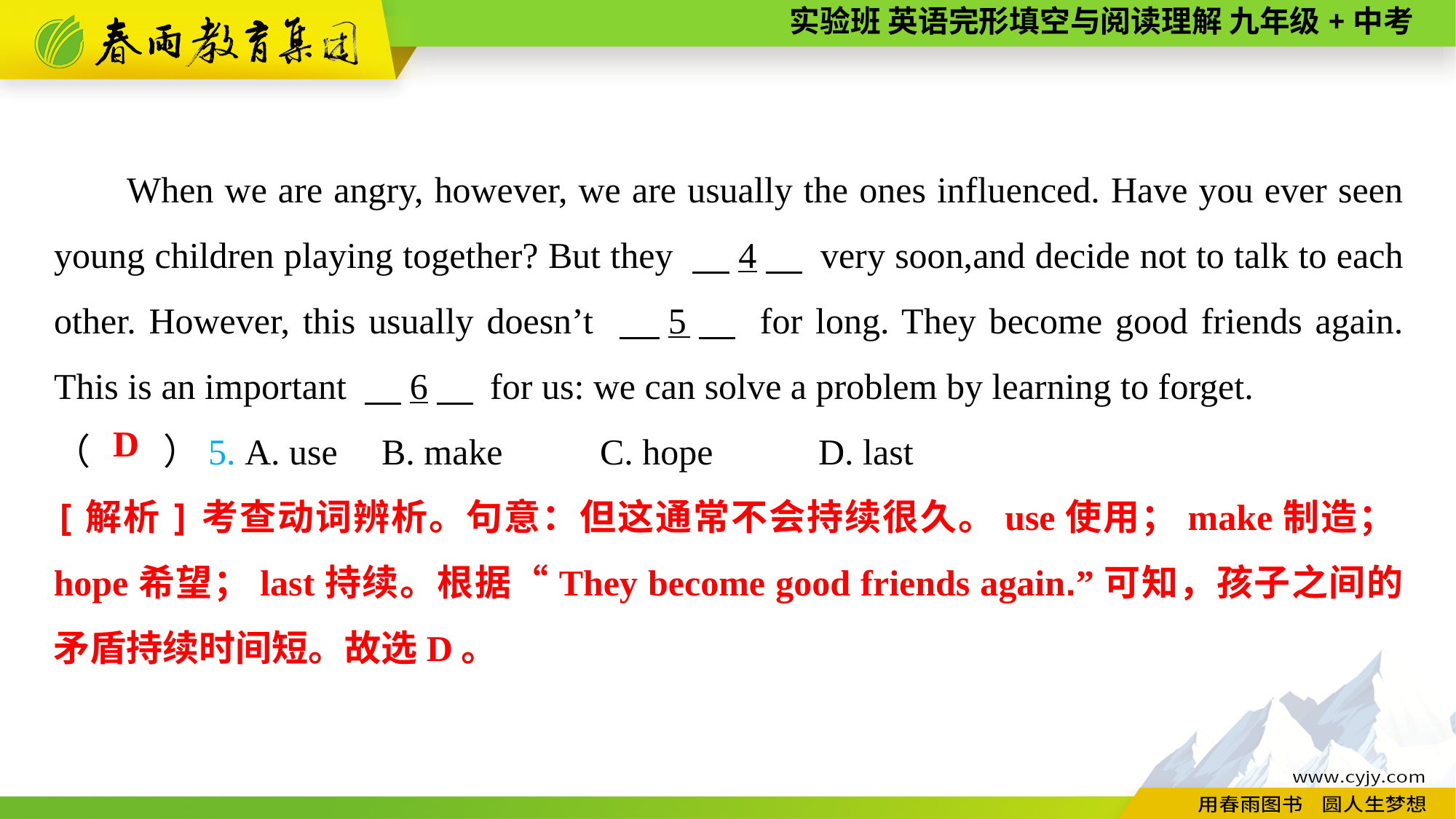

When we are angry, however, we are usually the ones influenced. Have you ever seen young children playing together? But they 　4　 very soon,and decide not to talk to each other. However, this usually doesn’t 　5　 for long. They become good friends again. This is an important 　6　 for us: we can solve a problem by learning to forget.
（　　）5. A. use	B. make	C. hope	D. last
D
[解析]考查动词辨析。句意：但这通常不会持续很久。use使用；make制造；hope希望；last持续。根据“They become good friends again.”可知，孩子之间的矛盾持续时间短。故选D。